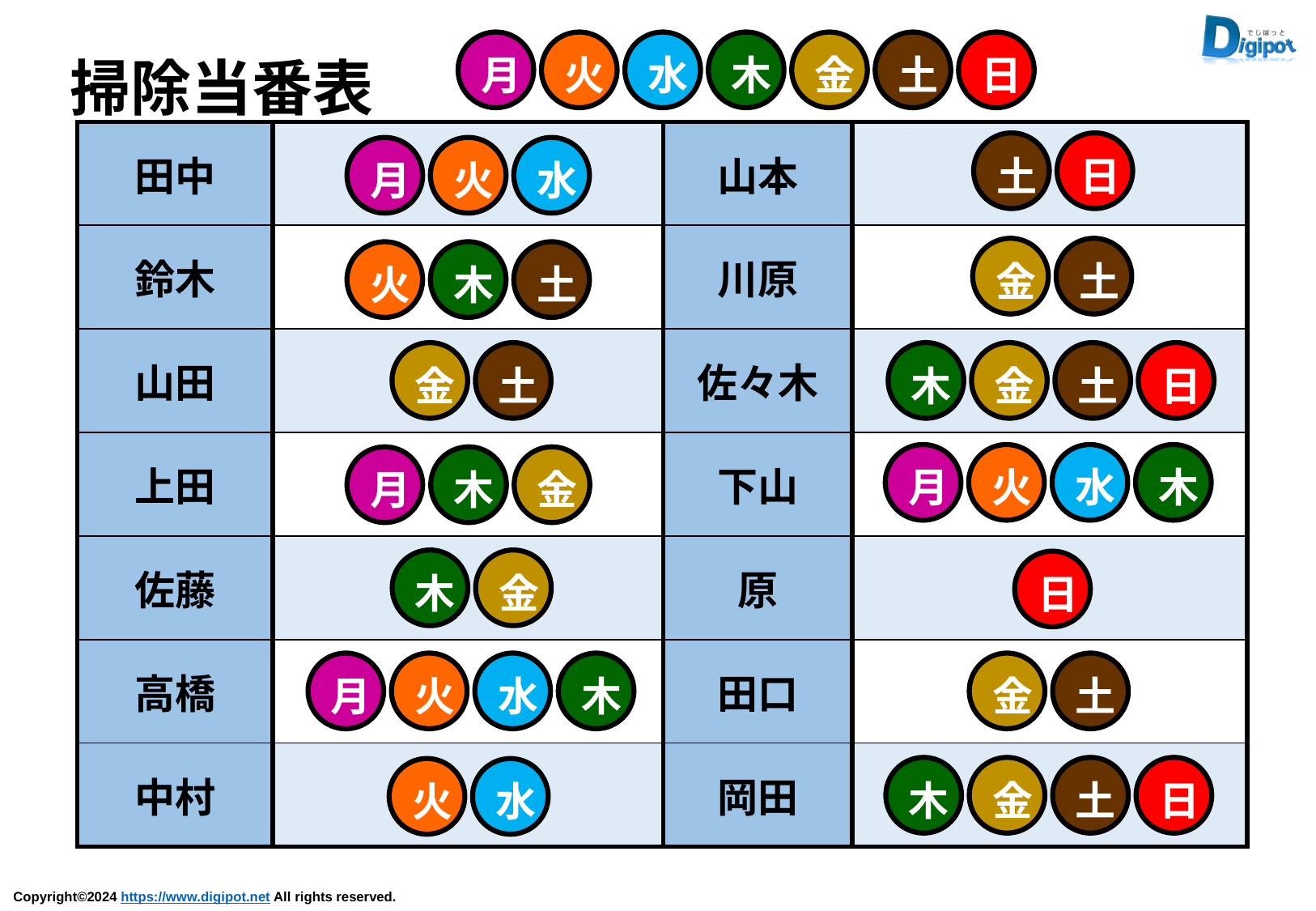

月
火
水
木
金
土
日
掃除当番表
| 田中 |  | 山本 |  |
| --- | --- | --- | --- |
| 鈴木 |  | 川原 |  |
| 山田 |  | 佐々木 |  |
| 上田 |  | 下山 |  |
| 佐藤 |  | 原 |  |
| 高橋 |  | 田口 |  |
| 中村 |  | 岡田 |  |
土
日
月
火
水
金
土
火
木
土
木
金
土
日
金
土
月
火
水
木
月
木
金
木
金
日
月
火
水
木
金
土
木
金
土
日
火
水